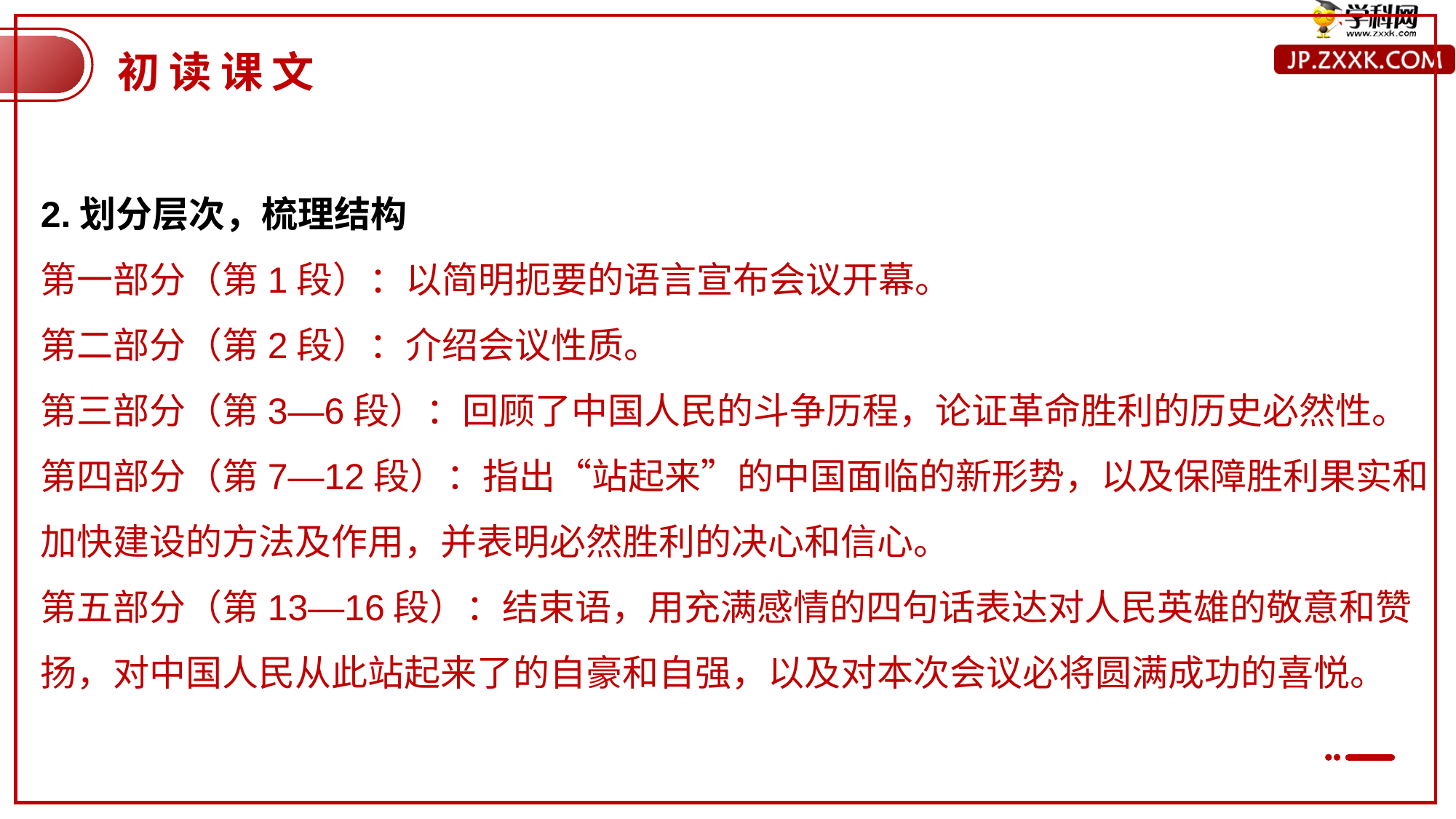

初读课文
2.划分层次，梳理结构
第一部分（第1段）：以简明扼要的语言宣布会议开幕。
第二部分（第2段）：介绍会议性质。
第三部分（第3—6段）：回顾了中国人民的斗争历程，论证革命胜利的历史必然性。
第四部分（第7—12段）：指出“站起来”的中国面临的新形势，以及保障胜利果实和加快建设的方法及作用，并表明必然胜利的决心和信心。
第五部分（第13—16段）：结束语，用充满感情的四句话表达对人民英雄的敬意和赞扬，对中国人民从此站起来了的自豪和自强，以及对本次会议必将圆满成功的喜悦。